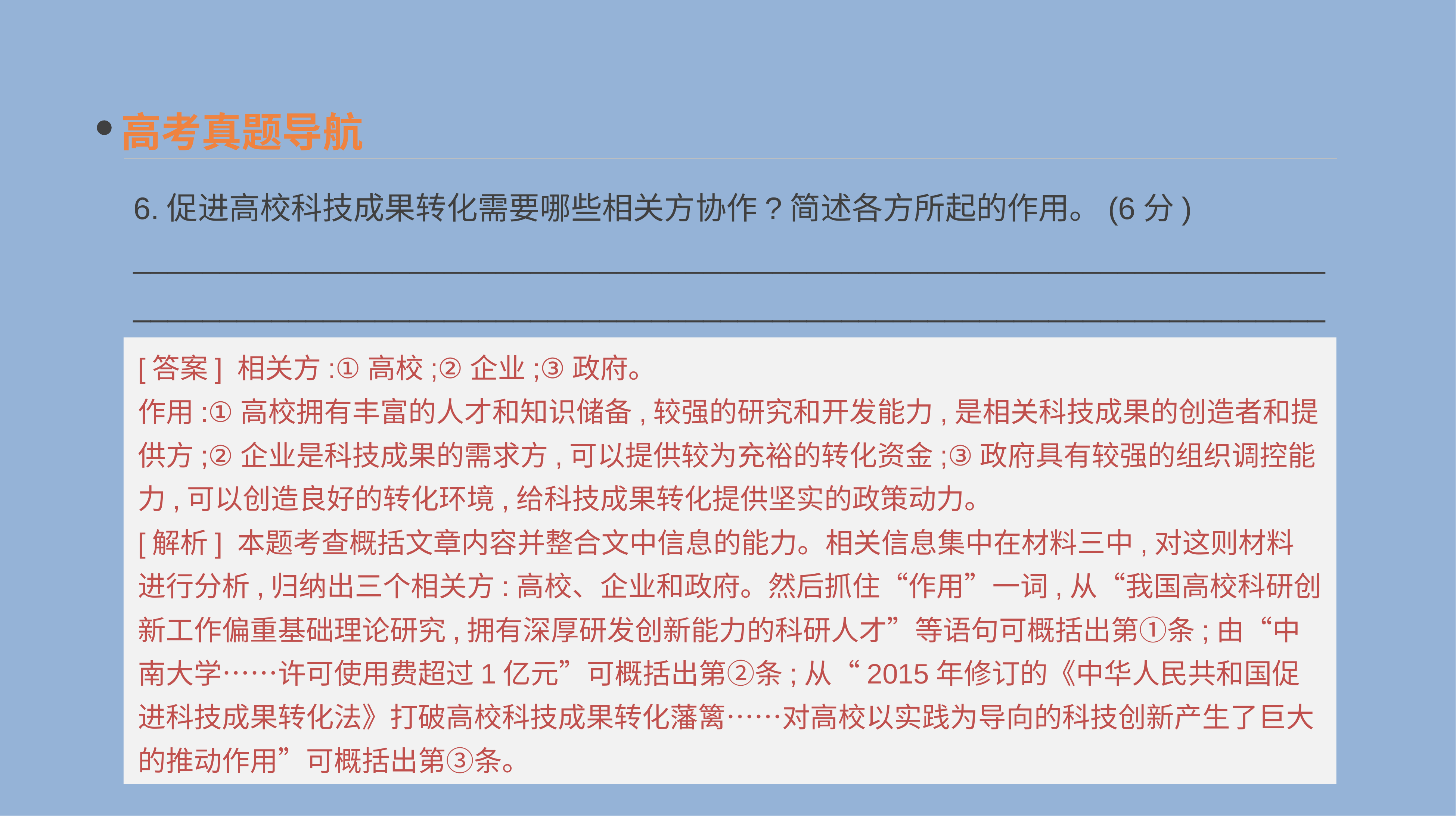

高考真题导航

6.促进高校科技成果转化需要哪些相关方协作?简述各方所起的作用。(6分)
__________________________________________________________________________________________________________________________________________________________________________
[答案] 相关方:①高校;②企业;③政府。
作用:①高校拥有丰富的人才和知识储备,较强的研究和开发能力,是相关科技成果的创造者和提供方;②企业是科技成果的需求方,可以提供较为充裕的转化资金;③政府具有较强的组织调控能力,可以创造良好的转化环境,给科技成果转化提供坚实的政策动力。
[解析] 本题考查概括文章内容并整合文中信息的能力。相关信息集中在材料三中,对这则材料进行分析,归纳出三个相关方:高校、企业和政府。然后抓住“作用”一词,从“我国高校科研创新工作偏重基础理论研究,拥有深厚研发创新能力的科研人才”等语句可概括出第①条;由“中南大学……许可使用费超过1亿元”可概括出第②条;从“2015年修订的《中华人民共和国促进科技成果转化法》打破高校科技成果转化藩篱……对高校以实践为导向的科技创新产生了巨大的推动作用”可概括出第③条。